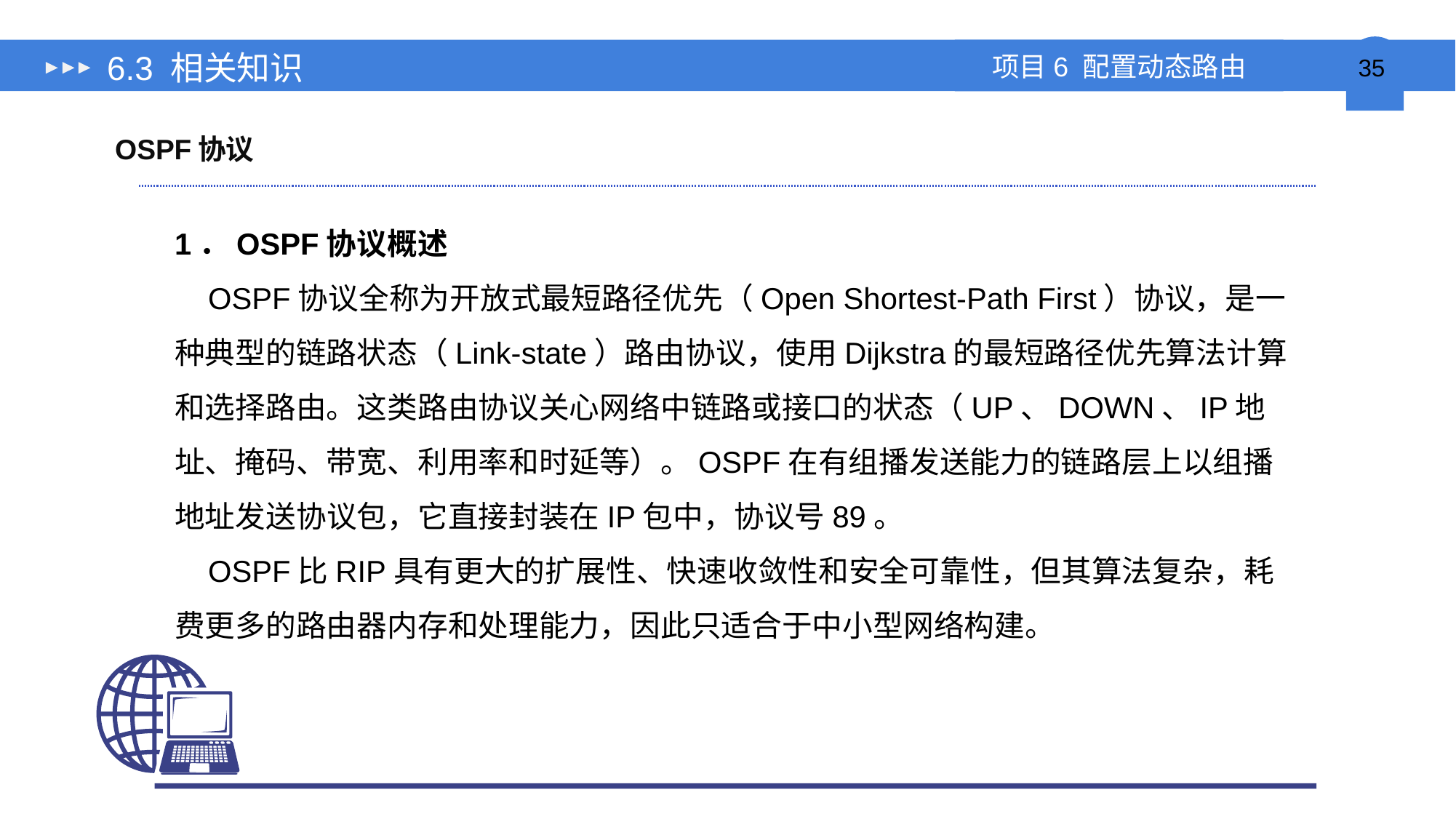

# 6.3 相关知识
OSPF协议

1．OSPF协议概述
    OSPF协议全称为开放式最短路径优先（Open Shortest-Path First）协议，是一种典型的链路状态（Link-state）路由协议，使用Dijkstra的最短路径优先算法计算和选择路由。这类路由协议关心网络中链路或接口的状态（UP、DOWN、IP地址、掩码、带宽、利用率和时延等）。OSPF在有组播发送能力的链路层上以组播地址发送协议包，它直接封装在IP包中，协议号89。
    OSPF比RIP具有更大的扩展性、快速收敛性和安全可靠性，但其算法复杂，耗费更多的路由器内存和处理能力，因此只适合于中小型网络构建。